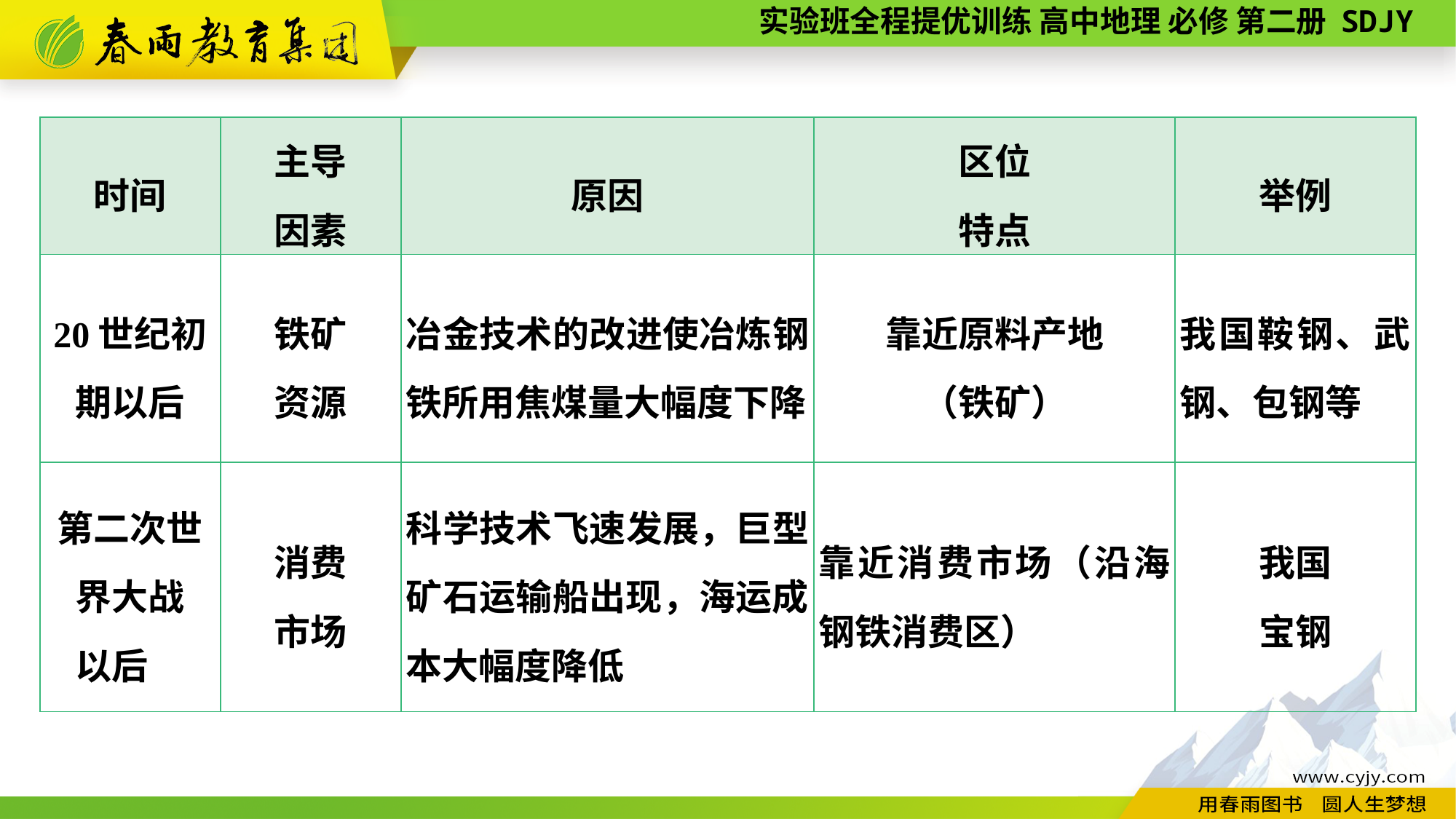

| 时间 | 主导 因素 | 原因 | 区位 特点 | 举例 |
| --- | --- | --- | --- | --- |
| 20世纪初 期以后 | 铁矿 资源 | 冶金技术的改进使冶炼钢铁所用焦煤量大幅度下降 | 靠近原料产地 （铁矿） | 我国鞍钢、武钢、包钢等 |
| 第二次世界大战 以后 | 消费 市场 | 科学技术飞速发展，巨型矿石运输船出现，海运成本大幅度降低 | 靠近消费市场（沿海钢铁消费区） | 我国 宝钢 |